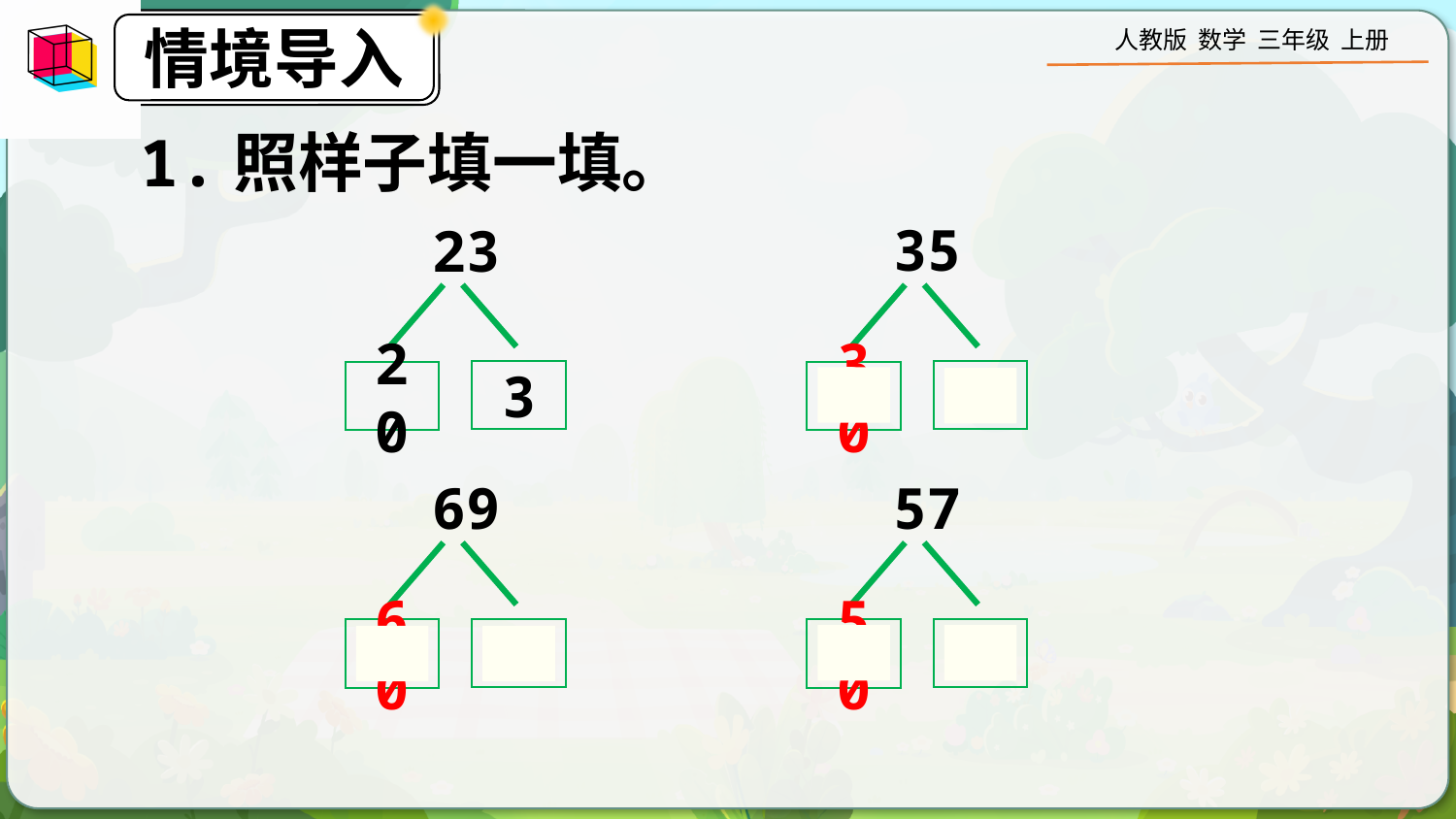

1.照样子填一填。
35
23
3
20
5
30

69
57
9
7
60
50